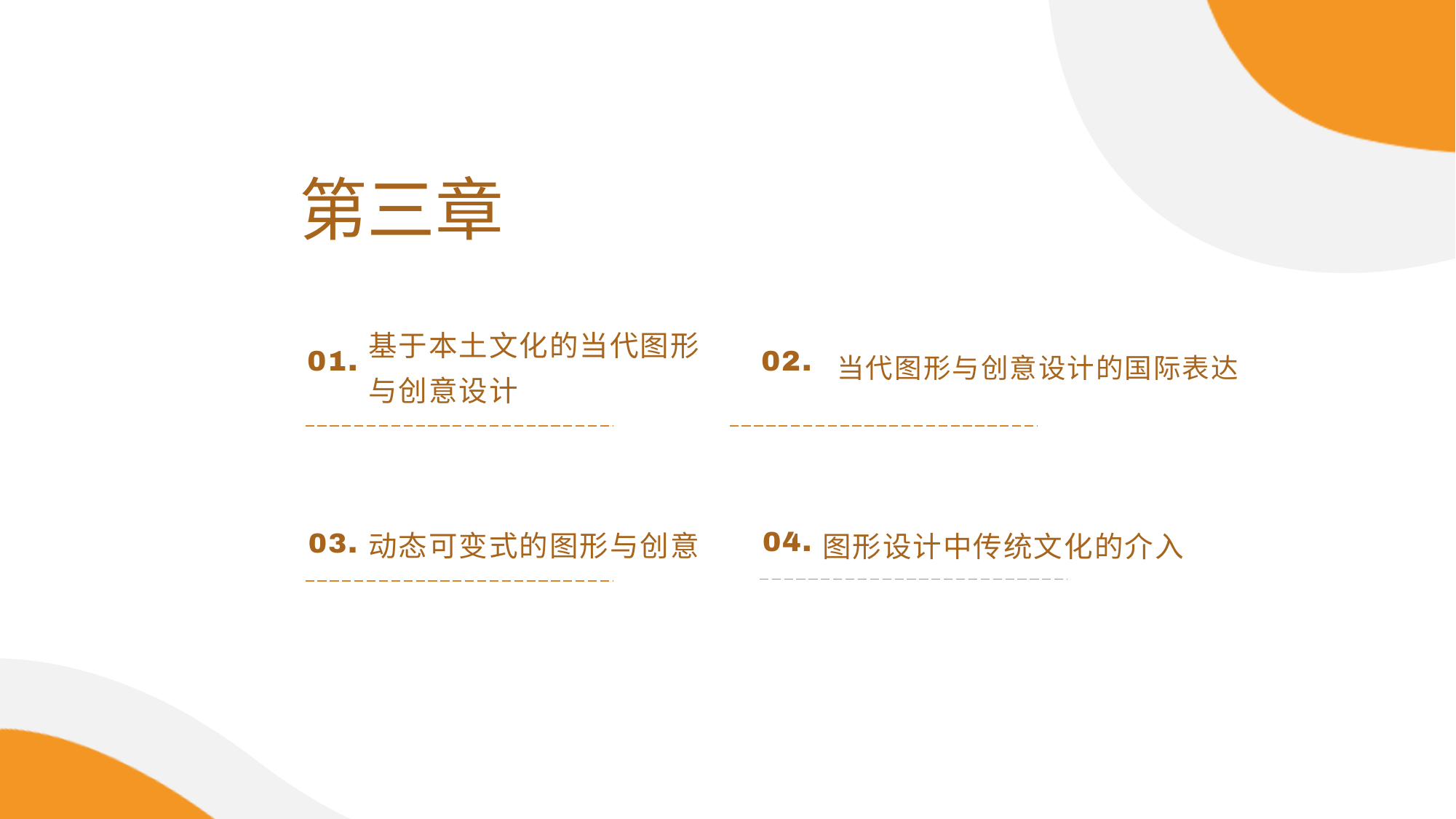

第三章
基于本土文化的当代图形
与创意设计
01.
02.
当代图形与创意设计的国际表达
图形设计中传统文化的介入
动态可变式的图形与创意
04.
03.